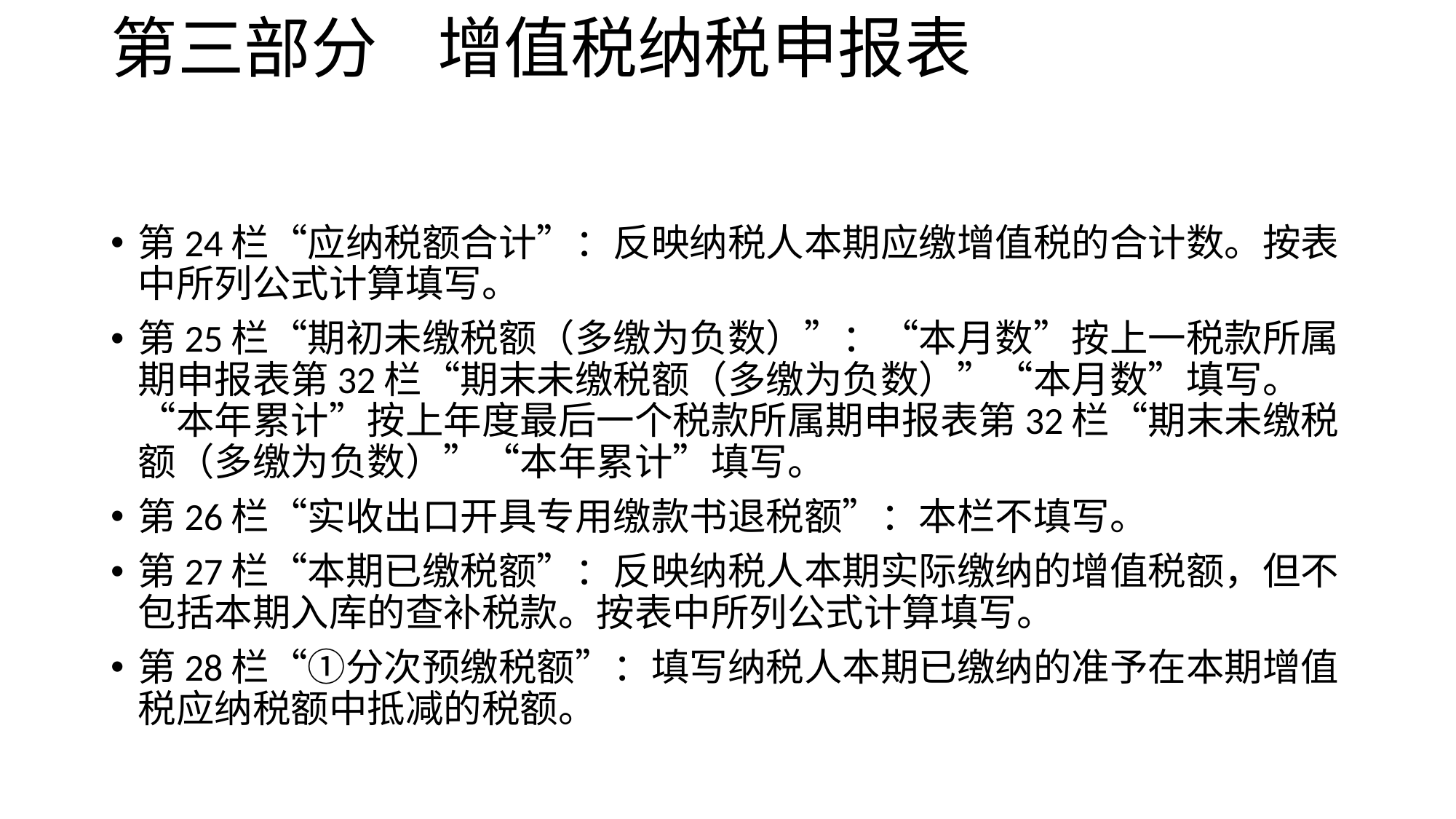

# 第三部分    增值税纳税申报表

第24栏“应纳税额合计”：反映纳税人本期应缴增值税的合计数。按表中所列公式计算填写。
第25栏“期初未缴税额（多缴为负数）”：“本月数”按上一税款所属期申报表第32栏“期末未缴税额（多缴为负数）”“本月数”填写。“本年累计”按上年度最后一个税款所属期申报表第32栏“期末未缴税额（多缴为负数）”“本年累计”填写。
第26栏“实收出口开具专用缴款书退税额”：本栏不填写。
第27栏“本期已缴税额”：反映纳税人本期实际缴纳的增值税额，但不包括本期入库的查补税款。按表中所列公式计算填写。
第28栏“①分次预缴税额”：填写纳税人本期已缴纳的准予在本期增值税应纳税额中抵减的税额。